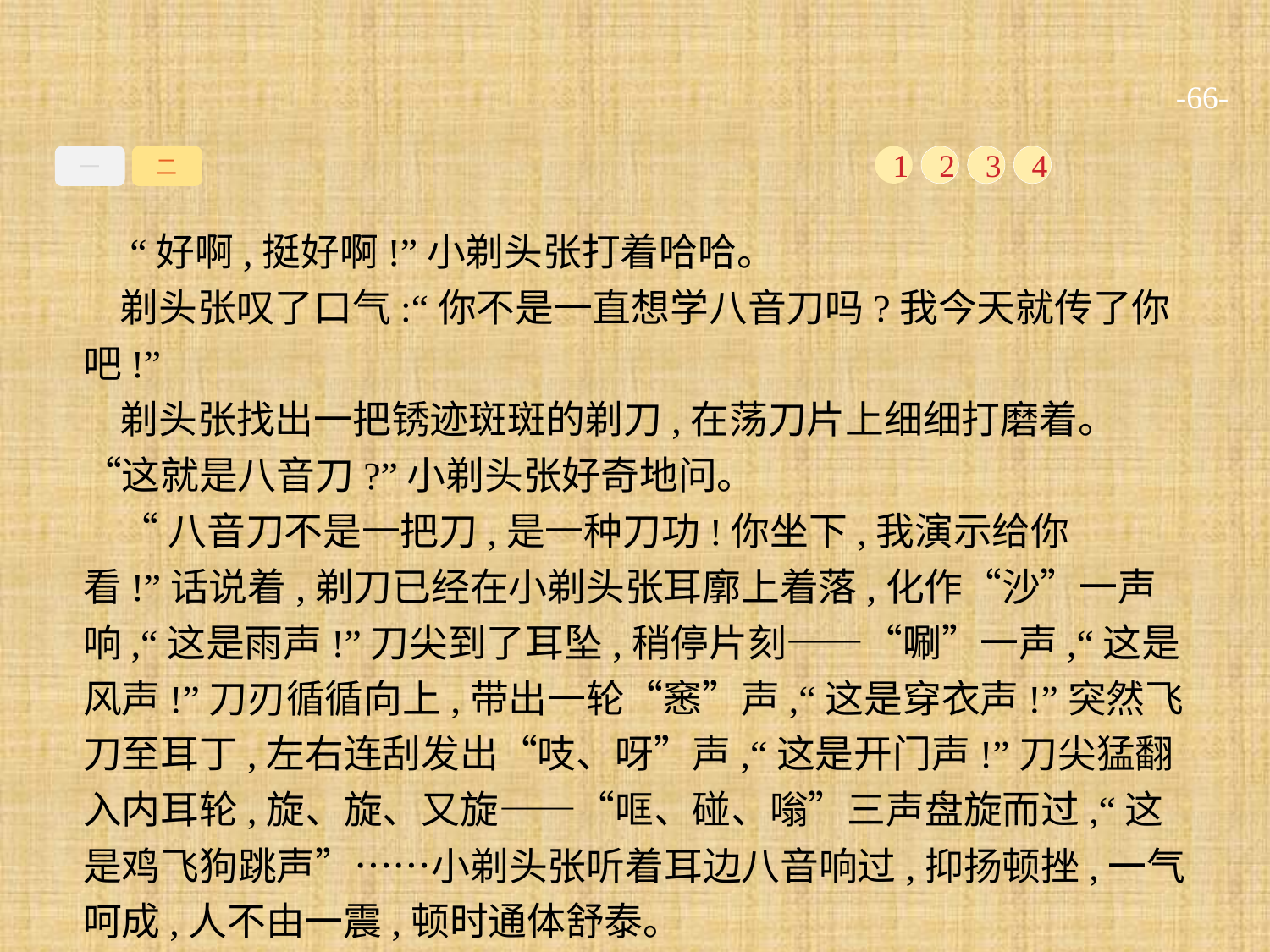

-66-
一
二
1
2
3
4
 “好啊,挺好啊!”小剃头张打着哈哈。
剃头张叹了口气:“你不是一直想学八音刀吗?我今天就传了你吧!”
剃头张找出一把锈迹斑斑的剃刀,在荡刀片上细细打磨着。“这就是八音刀?”小剃头张好奇地问。
“八音刀不是一把刀,是一种刀功!你坐下,我演示给你看!”话说着,剃刀已经在小剃头张耳廓上着落,化作“沙”一声响,“这是雨声!”刀尖到了耳坠,稍停片刻——“唰”一声,“这是风声!”刀刃循循向上,带出一轮“窸”声,“这是穿衣声!”突然飞刀至耳丁,左右连刮发出“吱、呀”声,“这是开门声!”刀尖猛翻入内耳轮,旋、旋、又旋——“哐、碰、嗡”三声盘旋而过,“这是鸡飞狗跳声”……小剃头张听着耳边八音响过,抑扬顿挫,一气呵成,人不由一震,顿时通体舒泰。